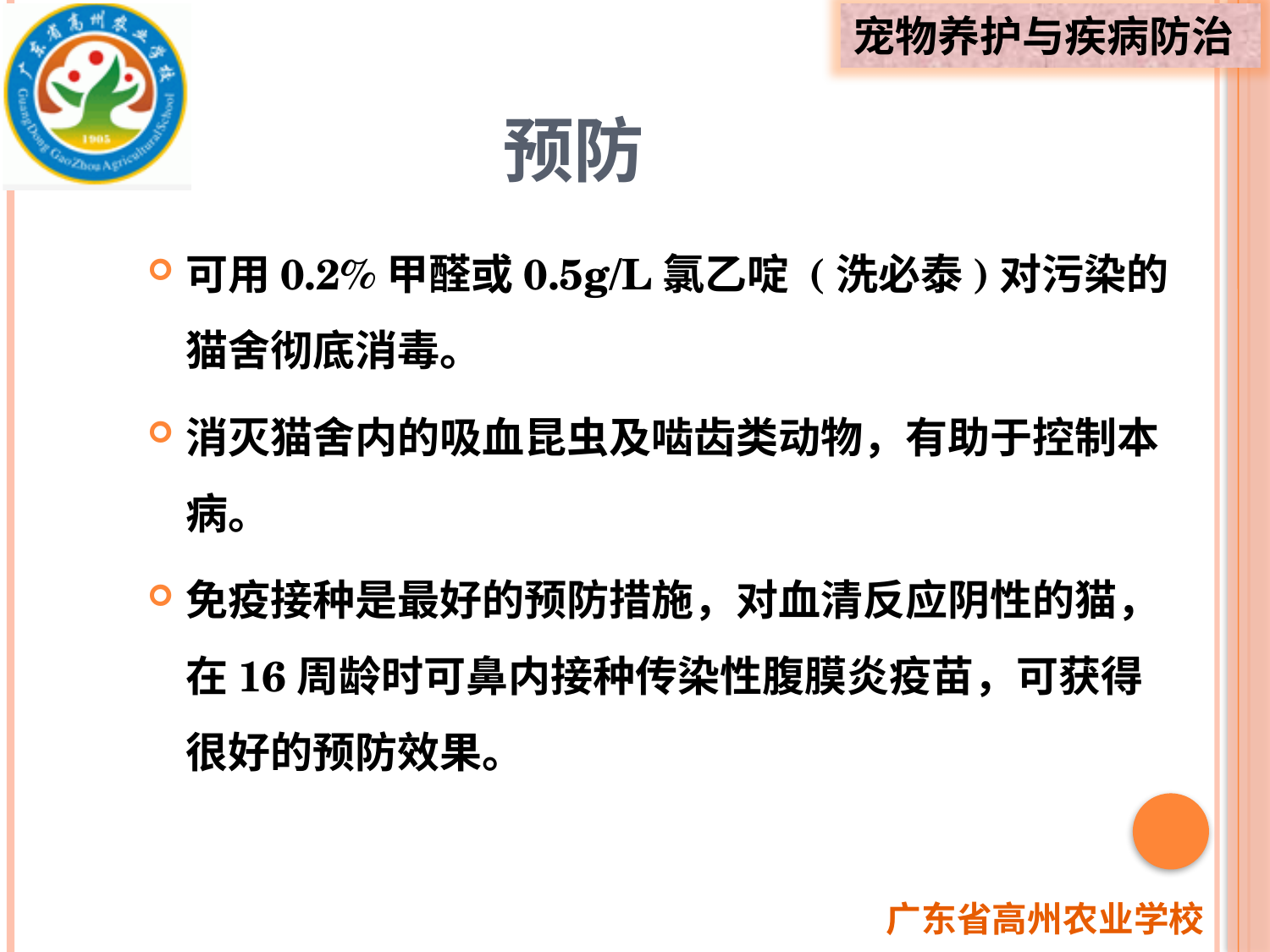

# 预防
可用0.2%甲醛或0.5g/L氯乙啶 (洗必泰)对污染的猫舍彻底消毒。
消灭猫舍内的吸血昆虫及啮齿类动物，有助于控制本病。
免疫接种是最好的预防措施，对血清反应阴性的猫，在16周龄时可鼻内接种传染性腹膜炎疫苗，可获得很好的预防效果。